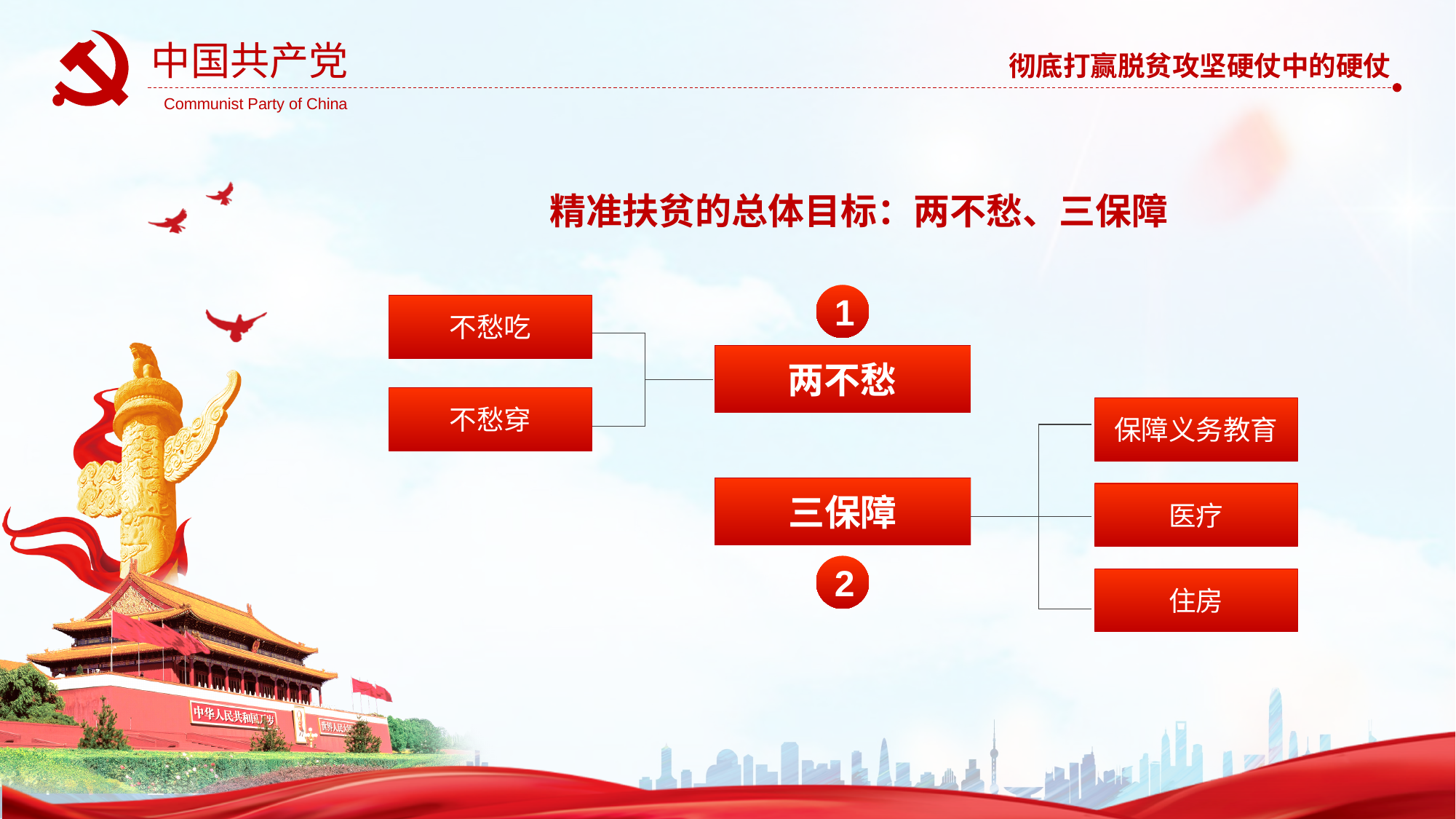

精准扶贫的总体目标：两不愁、三保障
1
不愁吃
两不愁
不愁穿
保障义务教育
三保障
医疗
2
住房